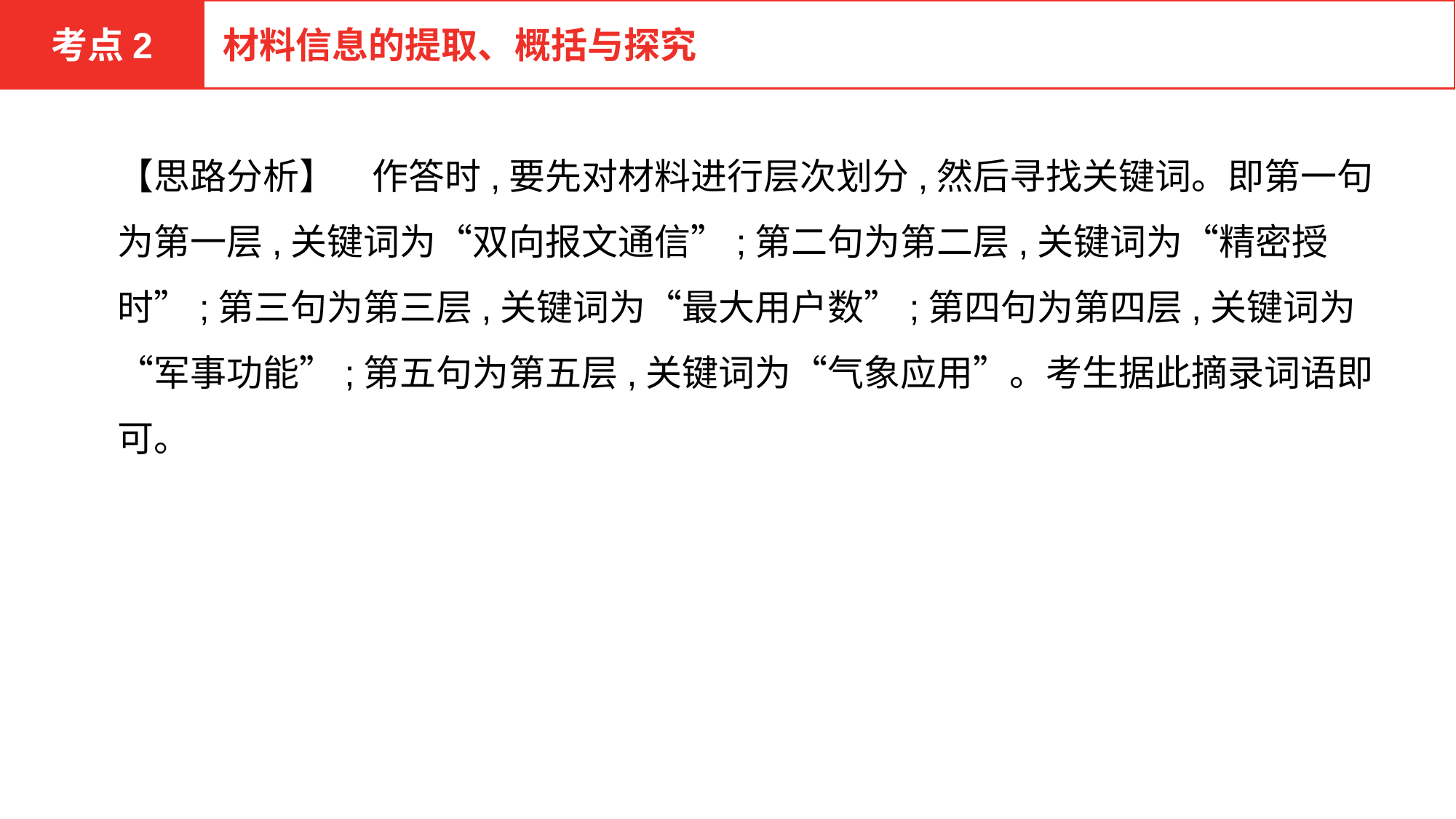

考点2
材料信息的提取、概括与探究
【思路分析】　作答时,要先对材料进行层次划分,然后寻找关键词。即第一句为第一层,关键词为“双向报文通信”;第二句为第二层,关键词为“精密授时”;第三句为第三层,关键词为“最大用户数”;第四句为第四层,关键词为“军事功能”;第五句为第五层,关键词为“气象应用”。考生据此摘录词语即可。